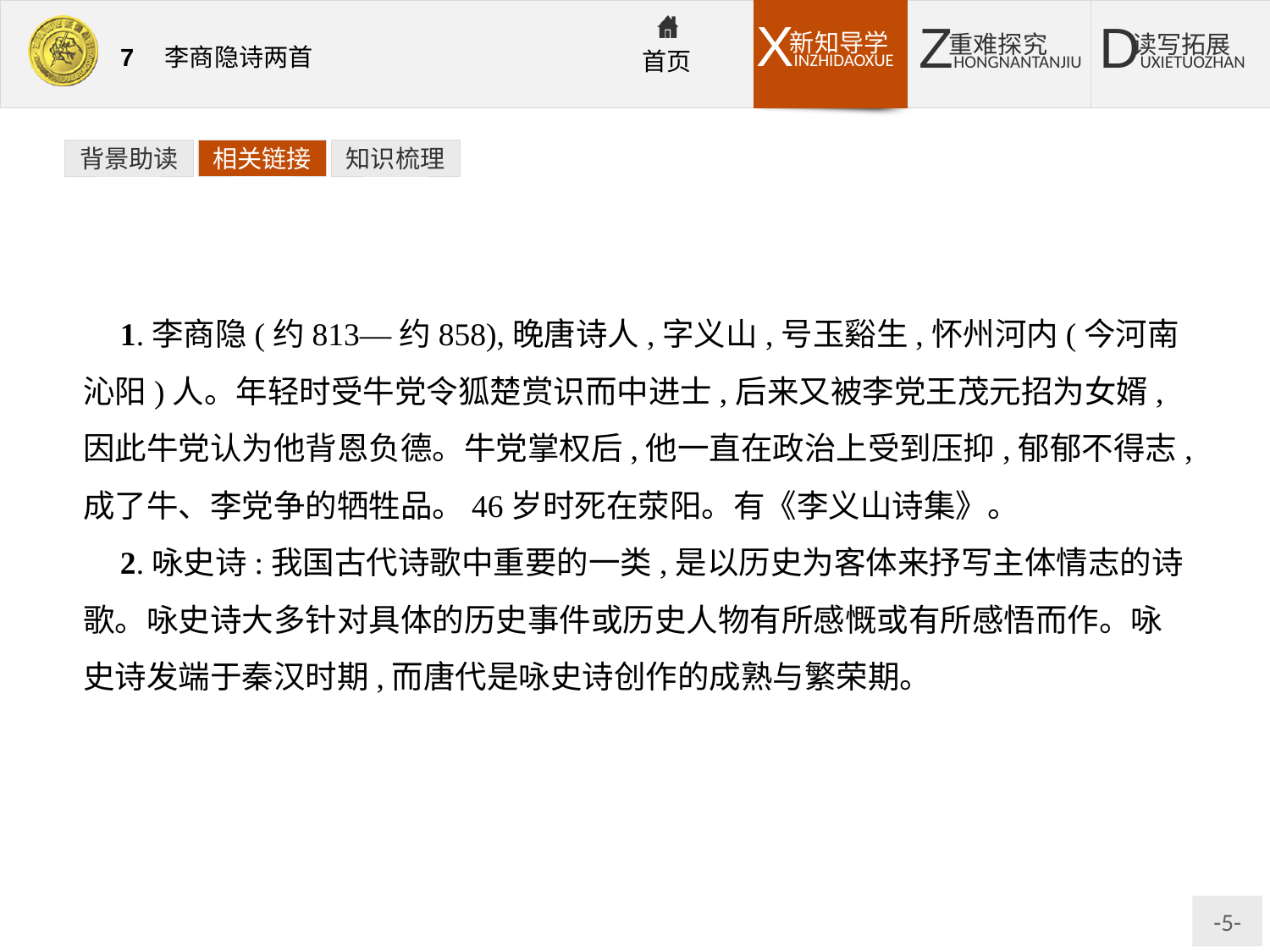

背景助读
相关链接
知识梳理
1.李商隐(约813—约858),晚唐诗人,字义山,号玉谿生,怀州河内(今河南沁阳)人。年轻时受牛党令狐楚赏识而中进士,后来又被李党王茂元招为女婿,因此牛党认为他背恩负德。牛党掌权后,他一直在政治上受到压抑,郁郁不得志,成了牛、李党争的牺牲品。46岁时死在荥阳。有《李义山诗集》。
2.咏史诗:我国古代诗歌中重要的一类,是以历史为客体来抒写主体情志的诗歌。咏史诗大多针对具体的历史事件或历史人物有所感慨或有所感悟而作。咏史诗发端于秦汉时期,而唐代是咏史诗创作的成熟与繁荣期。